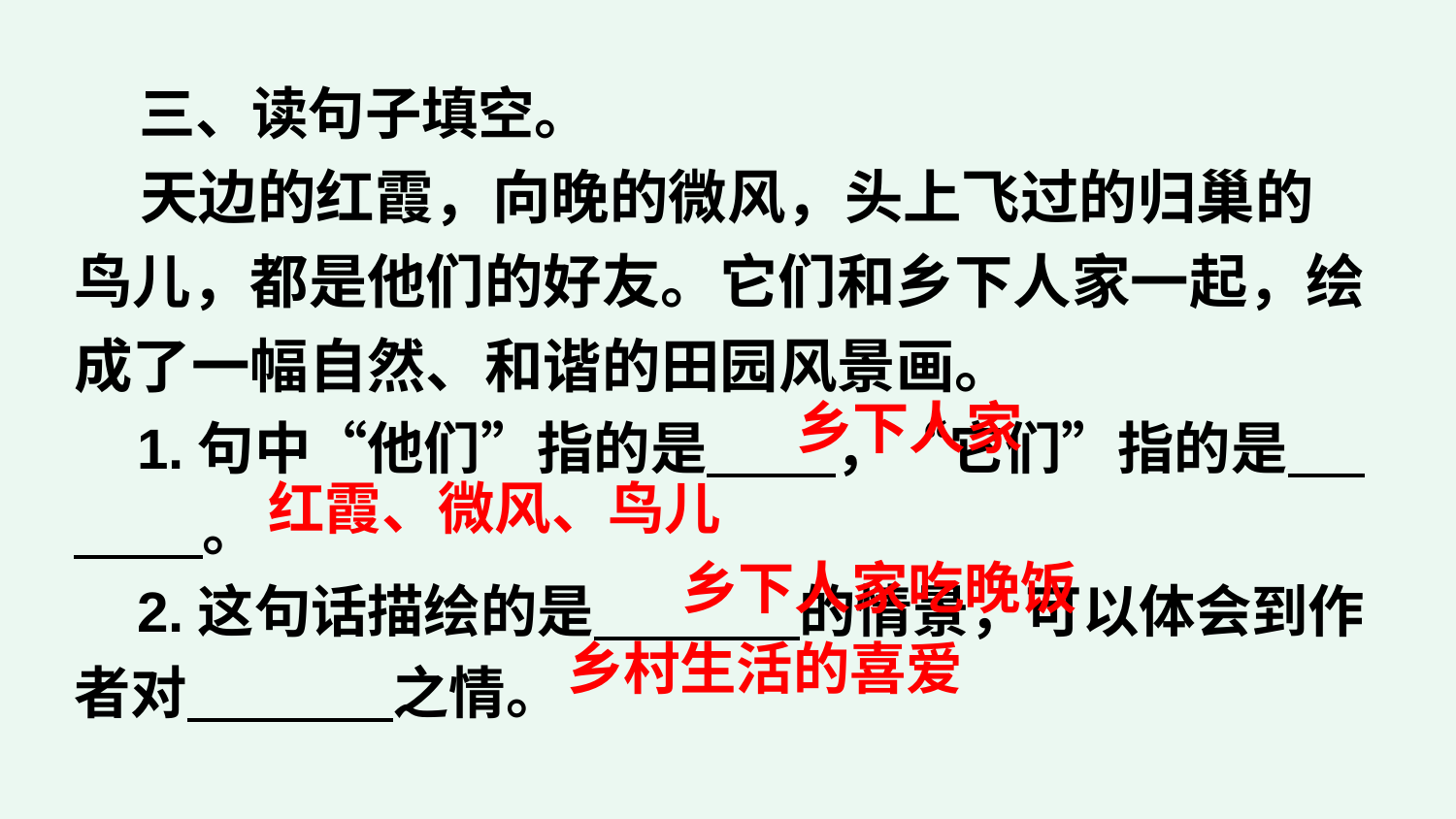

三、读句子填空。
    天边的红霞，向晚的微风，头上飞过的归巢的鸟儿，都是他们的好友。它们和乡下人家一起，绘成了一幅自然、和谐的田园风景画。
    1.句中“他们”指的是          ，“它们”指的是                 。
    2.这句话描绘的是                的情景，可以体会到作者对                之情。
乡下人家
红霞、微风、鸟儿
乡下人家吃晚饭
乡村生活的喜爱